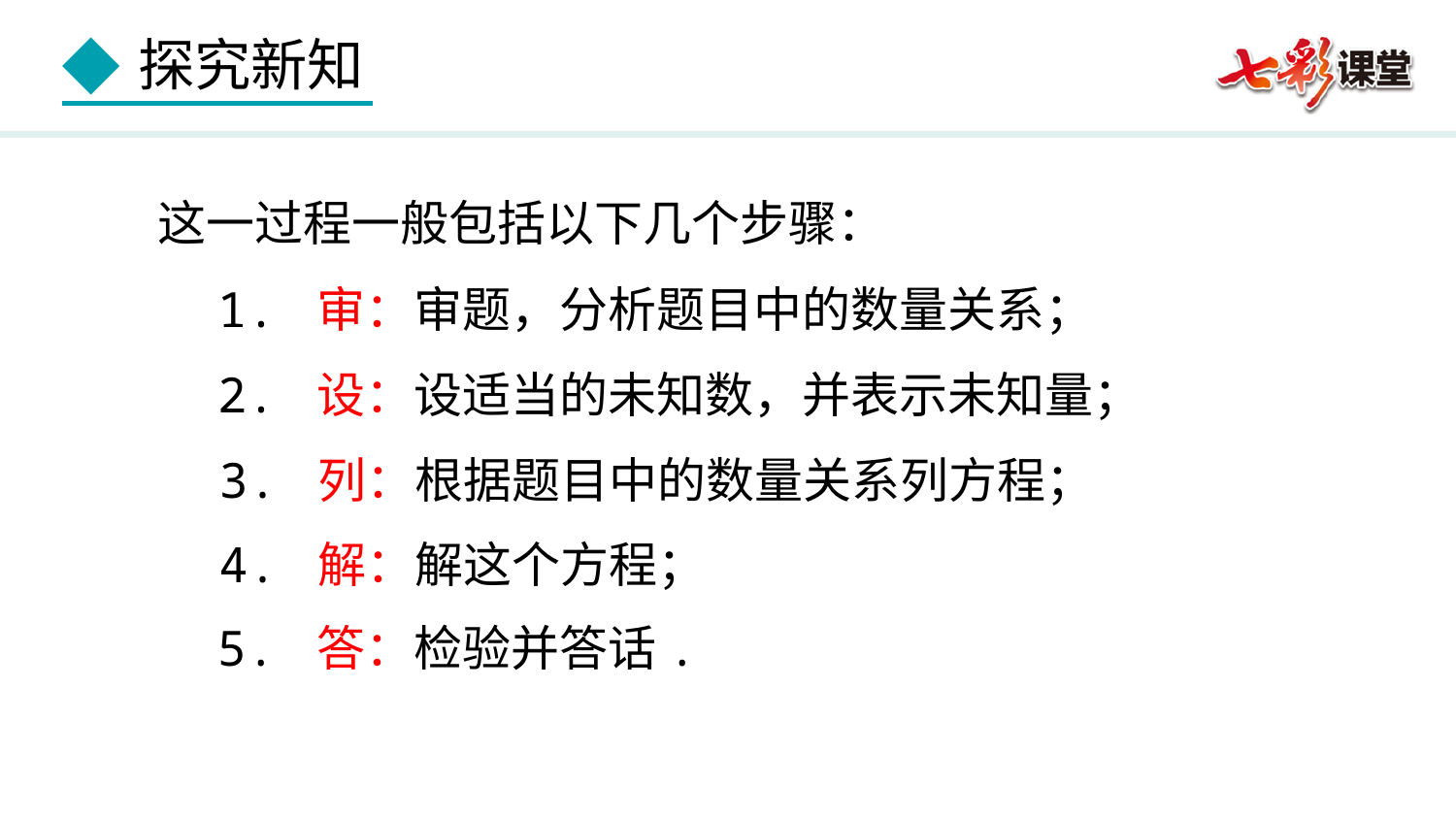

这一过程一般包括以下几个步骤：
1. 审：审题，分析题目中的数量关系；
2. 设：设适当的未知数，并表示未知量；
3. 列：根据题目中的数量关系列方程；
4. 解：解这个方程；
5. 答：检验并答话.